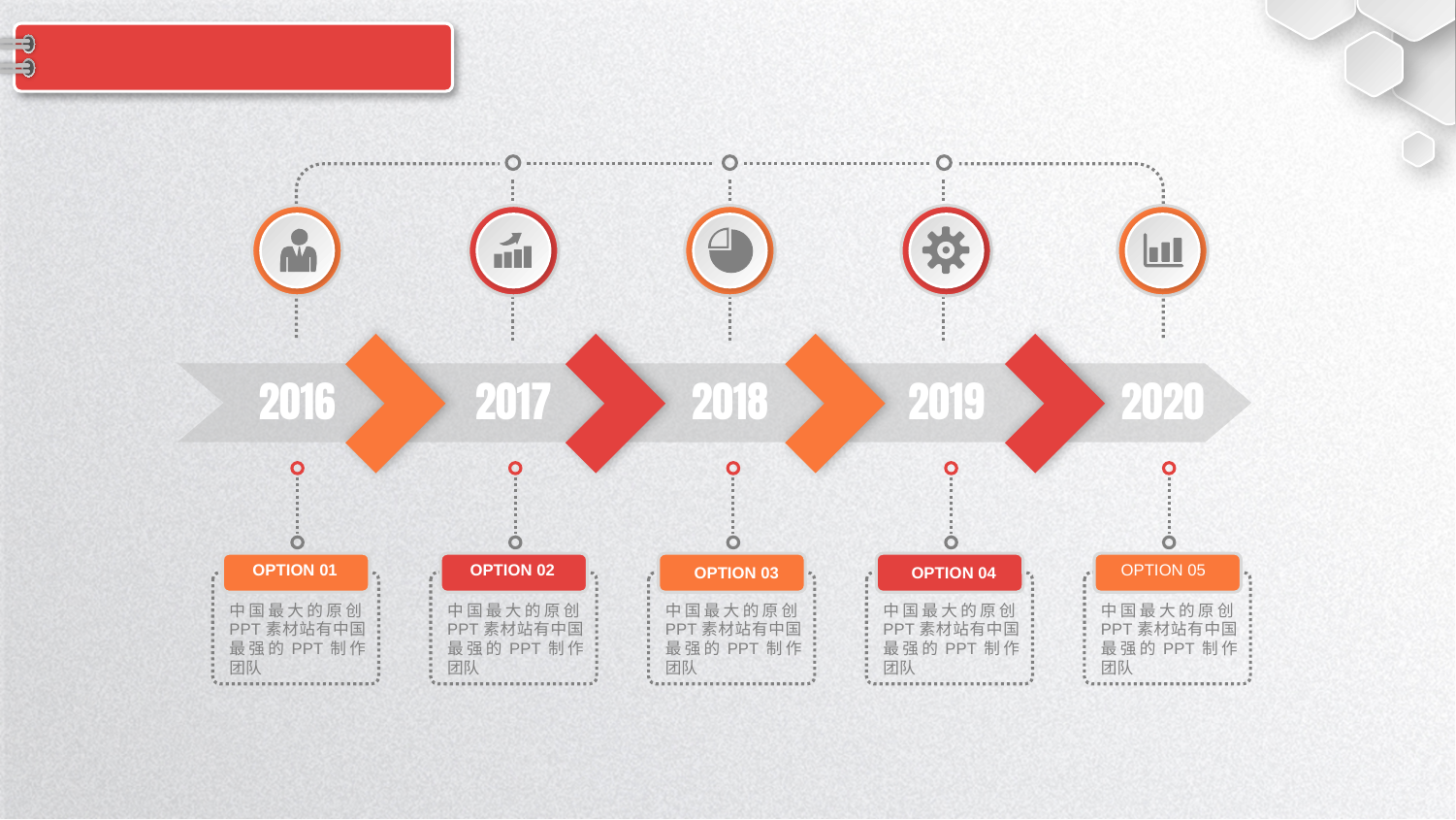

#

2016

2017

2018

2019

2020

OPTION 03
中国最大的原创PPT素材站有中国最强的PPT制作团队

OPTION 04
中国最大的原创PPT素材站有中国最强的PPT制作团队

OPTION 02

中国最大的原创PPT素材站有中国最强的PPT制作团队

OPTION 05

中国最大的原创PPT素材站有中国最强的PPT制作团队

OPTION 01

中国最大的原创PPT素材站有中国最强的PPT制作团队